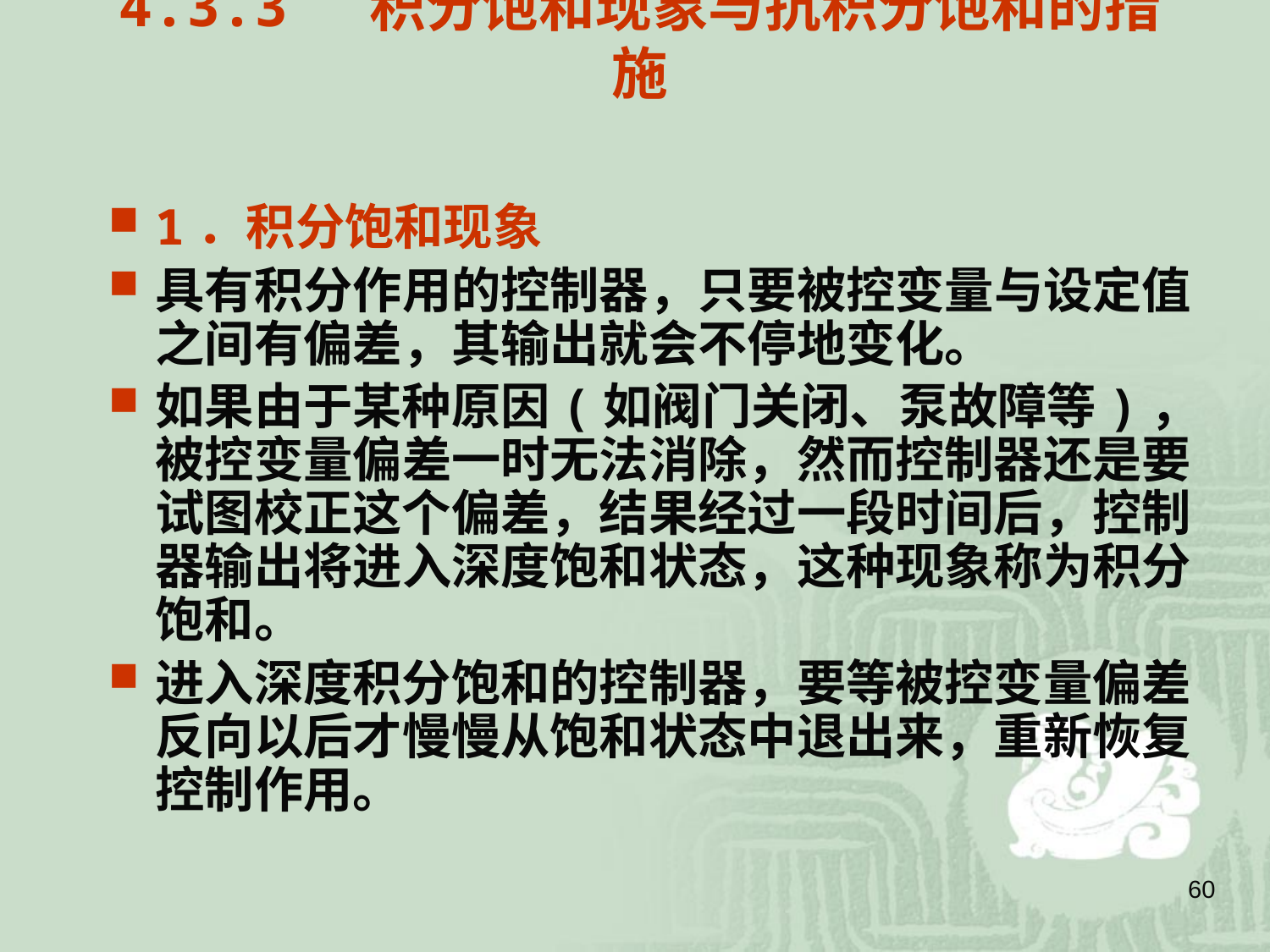

# 4.3.3  积分饱和现象与抗积分饱和的措施
1．积分饱和现象
具有积分作用的控制器，只要被控变量与设定值之间有偏差，其输出就会不停地变化。
如果由于某种原因(如阀门关闭、泵故障等)，被控变量偏差一时无法消除，然而控制器还是要试图校正这个偏差，结果经过一段时间后，控制器输出将进入深度饱和状态，这种现象称为积分饱和。
进入深度积分饱和的控制器，要等被控变量偏差反向以后才慢慢从饱和状态中退出来，重新恢复控制作用。
60